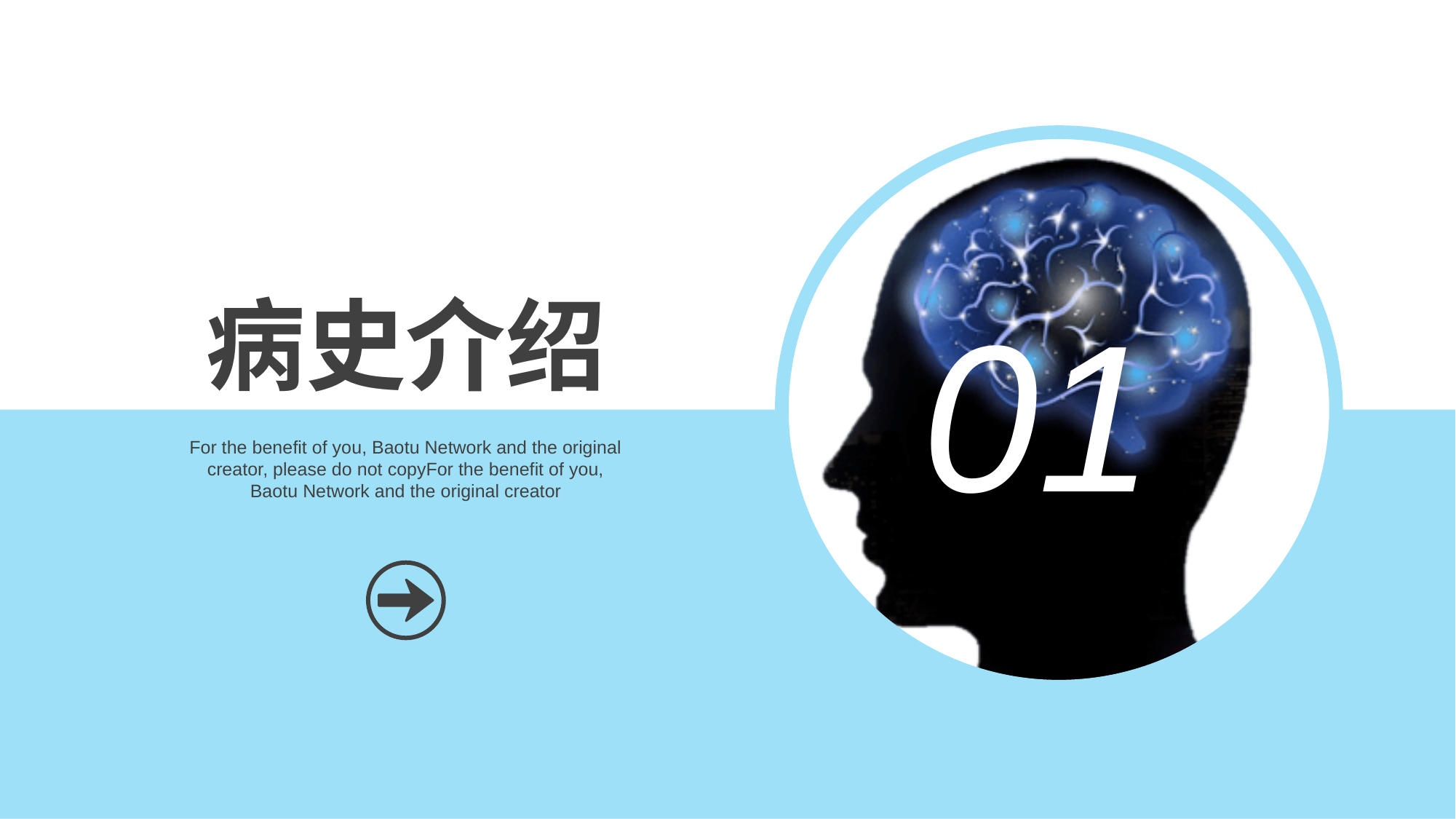

病史介绍
01
For the benefit of you, Baotu Network and the original creator, please do not copyFor the benefit of you, Baotu Network and the original creator